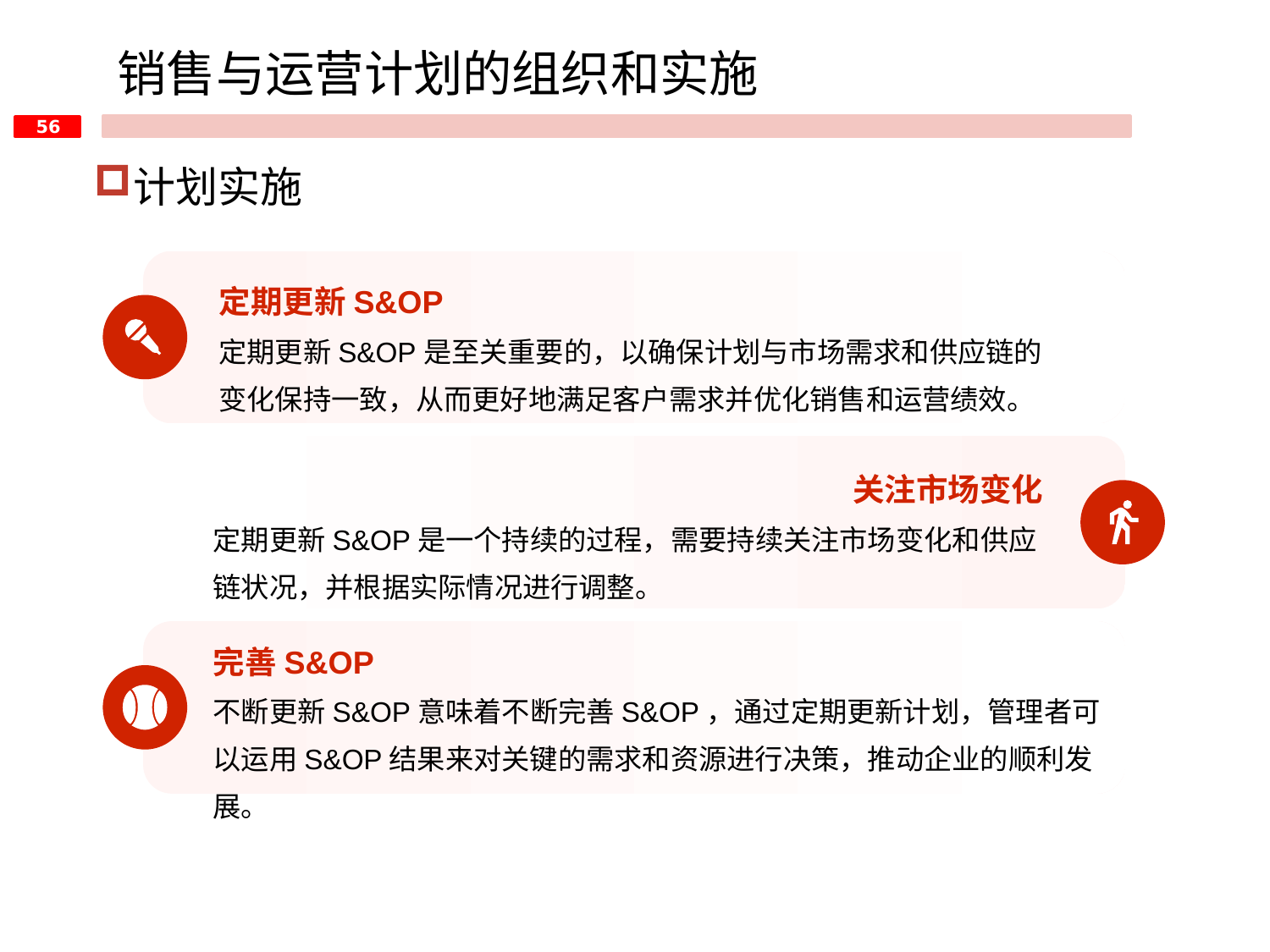

销售与运营计划的组织和实施
56
计划实施

定期更新S&OP

定期更新S&OP是至关重要的，以确保计划与市场需求和供应链的变化保持一致，从而更好地满足客户需求并优化销售和运营绩效。

关注市场变化

定期更新S&OP是一个持续的过程，需要持续关注市场变化和供应链状况，并根据实际情况进行调整。

完善S&OP

不断更新S&OP意味着不断完善S&OP，通过定期更新计划，管理者可以运用S&OP结果来对关键的需求和资源进行决策，推动企业的顺利发展。